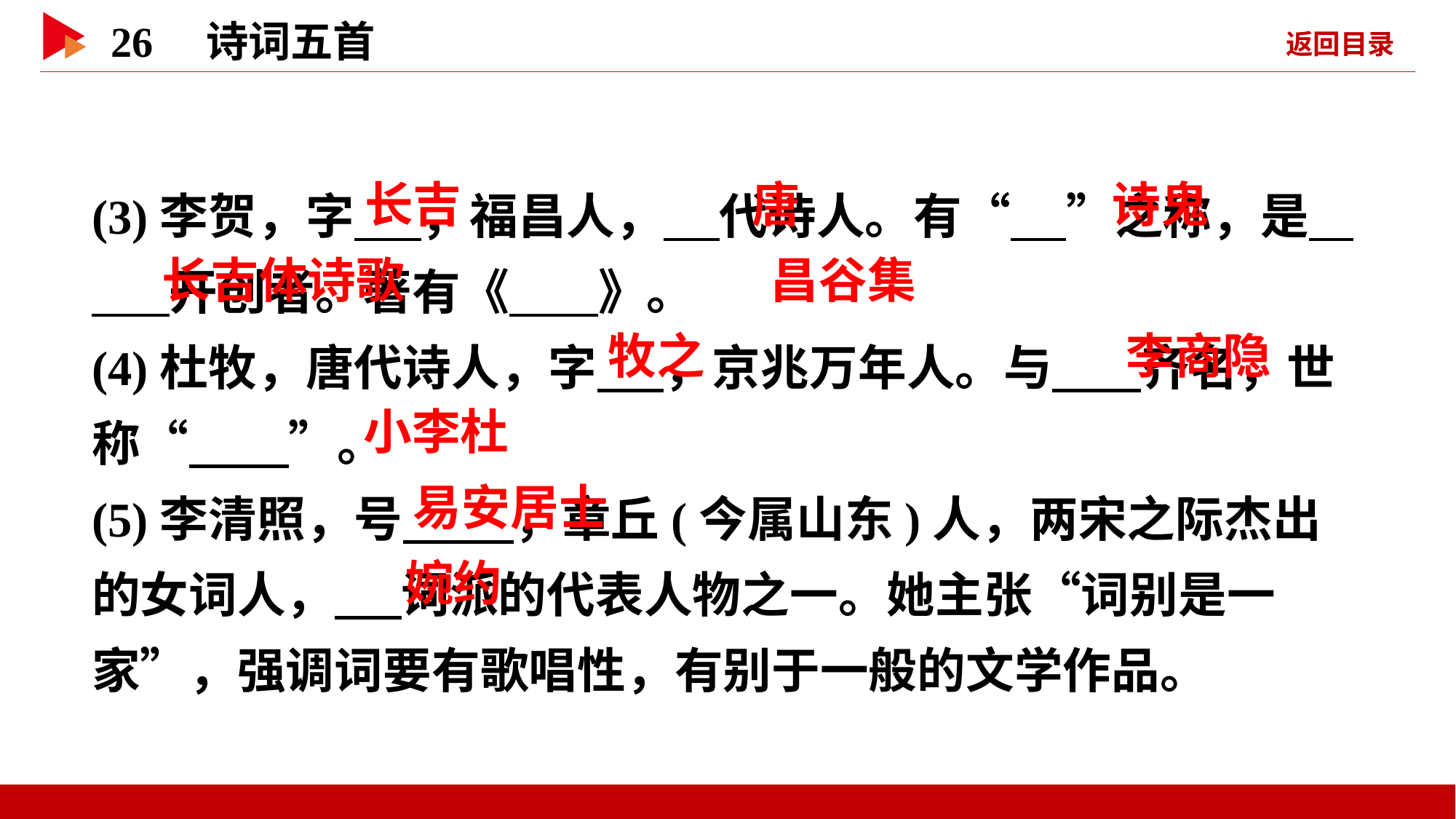

(3)李贺，字      ，福昌人，     代诗人。有“     ”之称，是            开创者。著有《        》。
(4)杜牧，唐代诗人，字      ，京兆万年人。与        齐名，世称“         ”。
(5)李清照，号          ，章丘(今属山东)人，两宋之际杰出的女词人，      词派的代表人物之一。她主张“词别是一家”，强调词要有歌唱性，有别于一般的文学作品。
 长吉
   唐
 诗鬼
 长吉体诗歌
 昌谷集
 牧之
 李商隐
 小李杜
 易安居士
 婉约